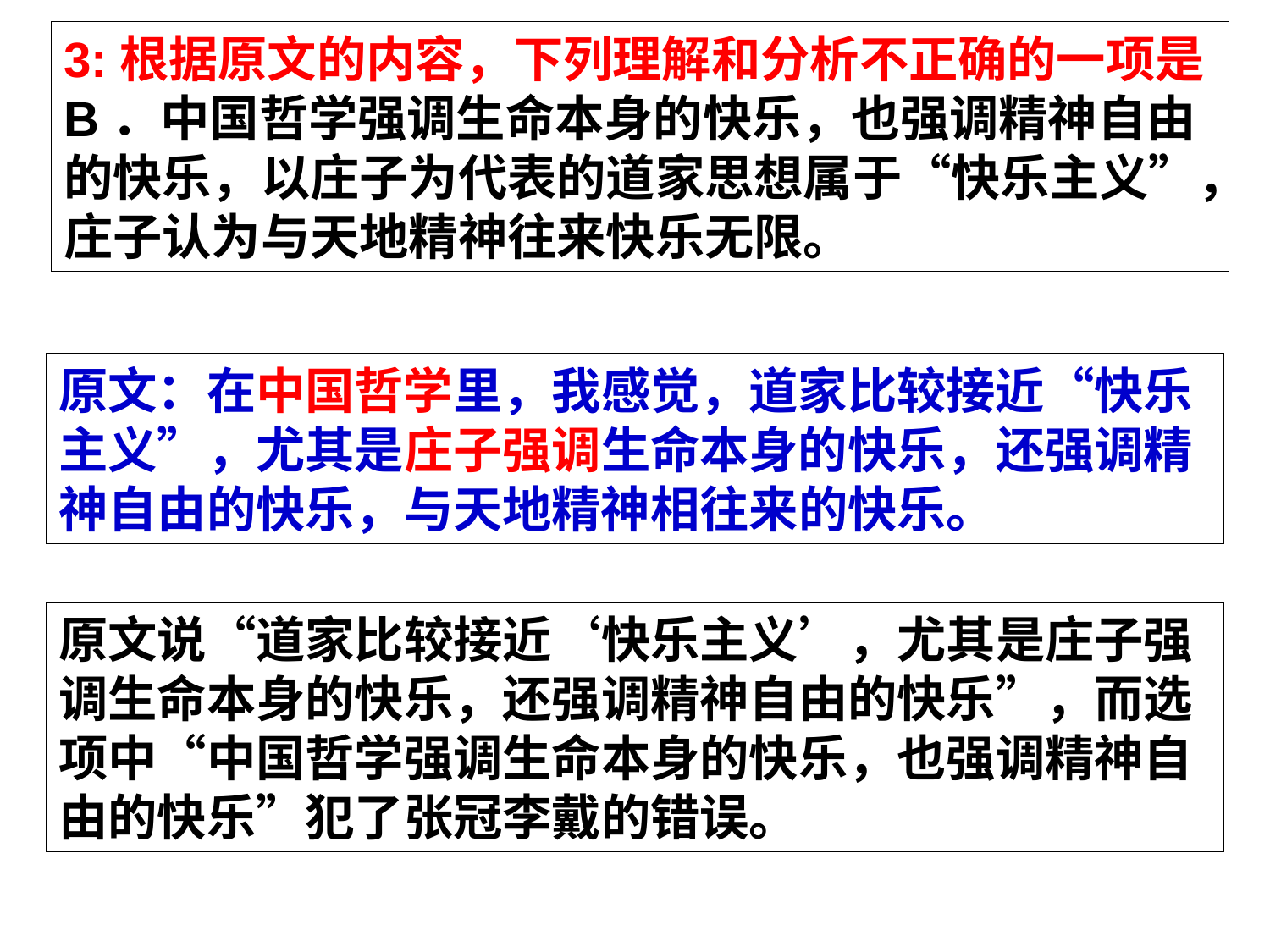

3:根据原文的内容，下列理解和分析不正确的一项是
B．中国哲学强调生命本身的快乐，也强调精神自由的快乐，以庄子为代表的道家思想属于“快乐主义”，庄子认为与天地精神往来快乐无限。
原文：在中国哲学里，我感觉，道家比较接近“快乐主义”，尤其是庄子强调生命本身的快乐，还强调精神自由的快乐，与天地精神相往来的快乐。
原文说“道家比较接近‘快乐主义’，尤其是庄子强调生命本身的快乐，还强调精神自由的快乐”，而选项中“中国哲学强调生命本身的快乐，也强调精神自由的快乐”犯了张冠李戴的错误。